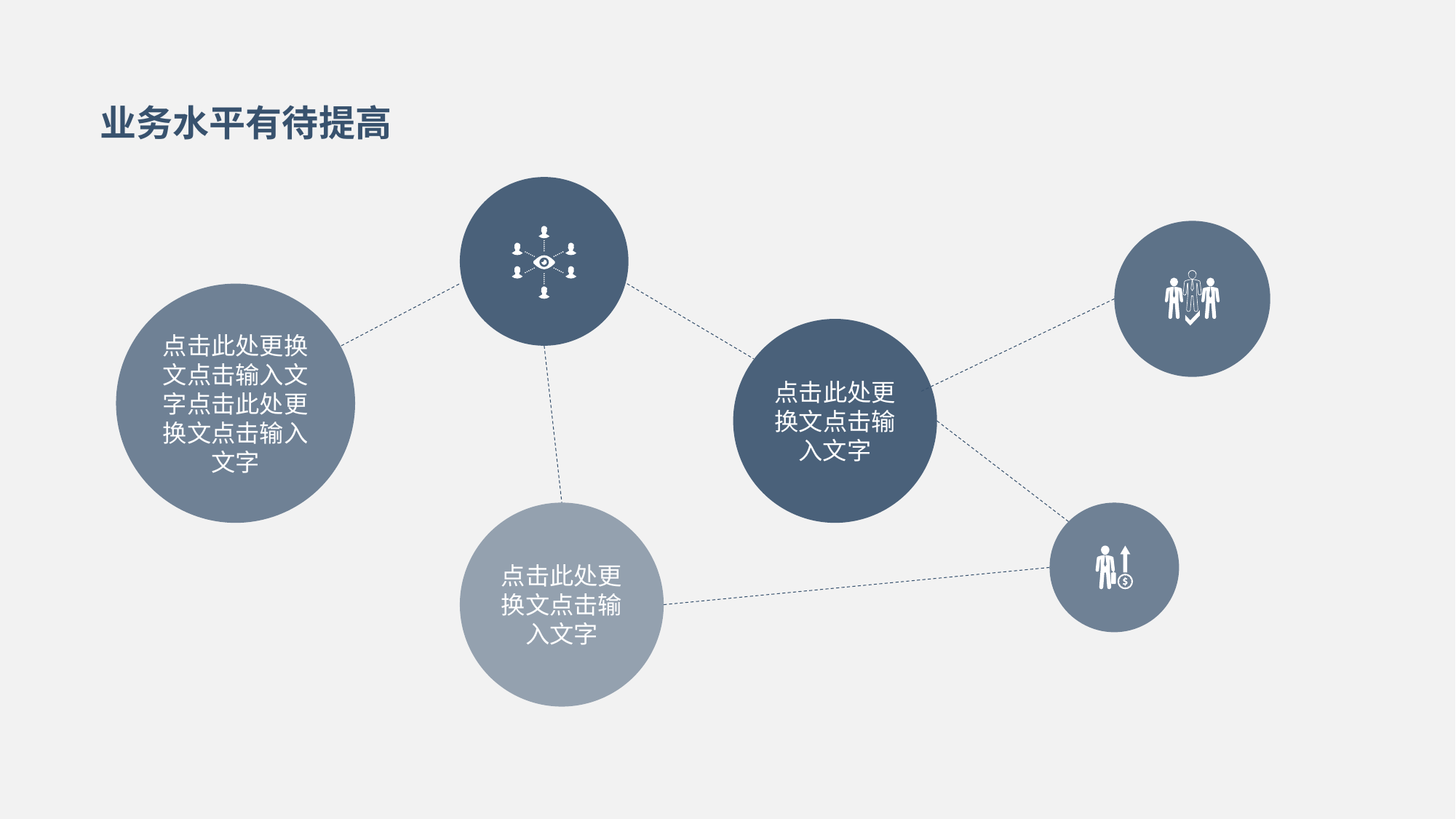

业务水平有待提高

点击此处更换文点击输入文字点击此处更换文点击输入文字
点击此处更换文点击输入文字
点击此处更换文点击输入文字